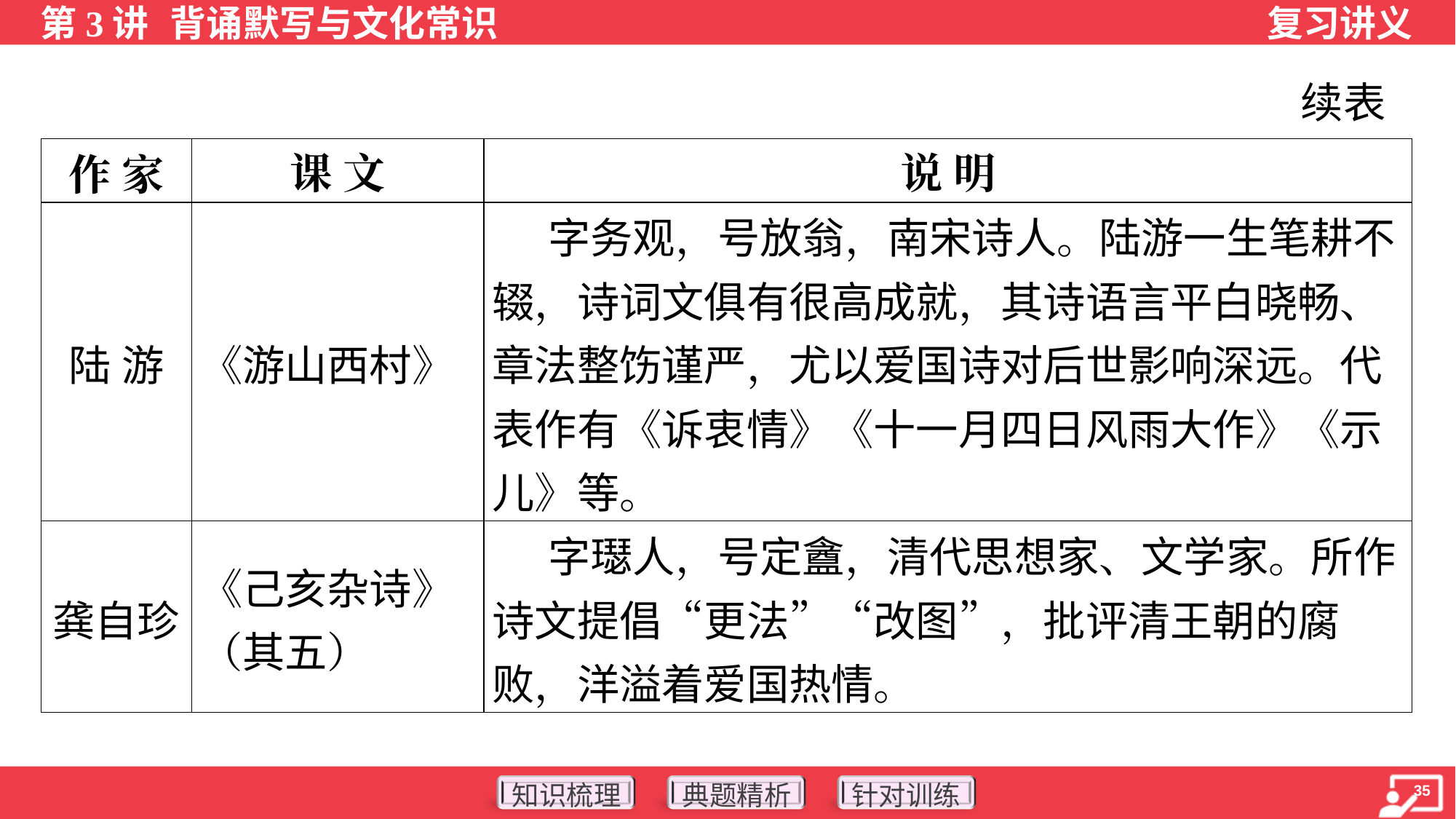

续表
| 作 家 | 课 文 | 说 明 |
| --- | --- | --- |
| 陆 游 | 《游山西村》 | 字务观，号放翁，南宋诗人。陆游一生笔耕不辍，诗词文俱有很高成就，其诗语言平白晓畅、章法整饬谨严，尤以爱国诗对后世影响深远。代表作有《诉衷情》《十一月四日风雨大作》《示儿》等。 |
| 龚自珍 | 《己亥杂诗》（其五） | 字璱人，号定盦，清代思想家、文学家。所作诗文提倡“更法”“改图”，批评清王朝的腐败，洋溢着爱国热情。 |